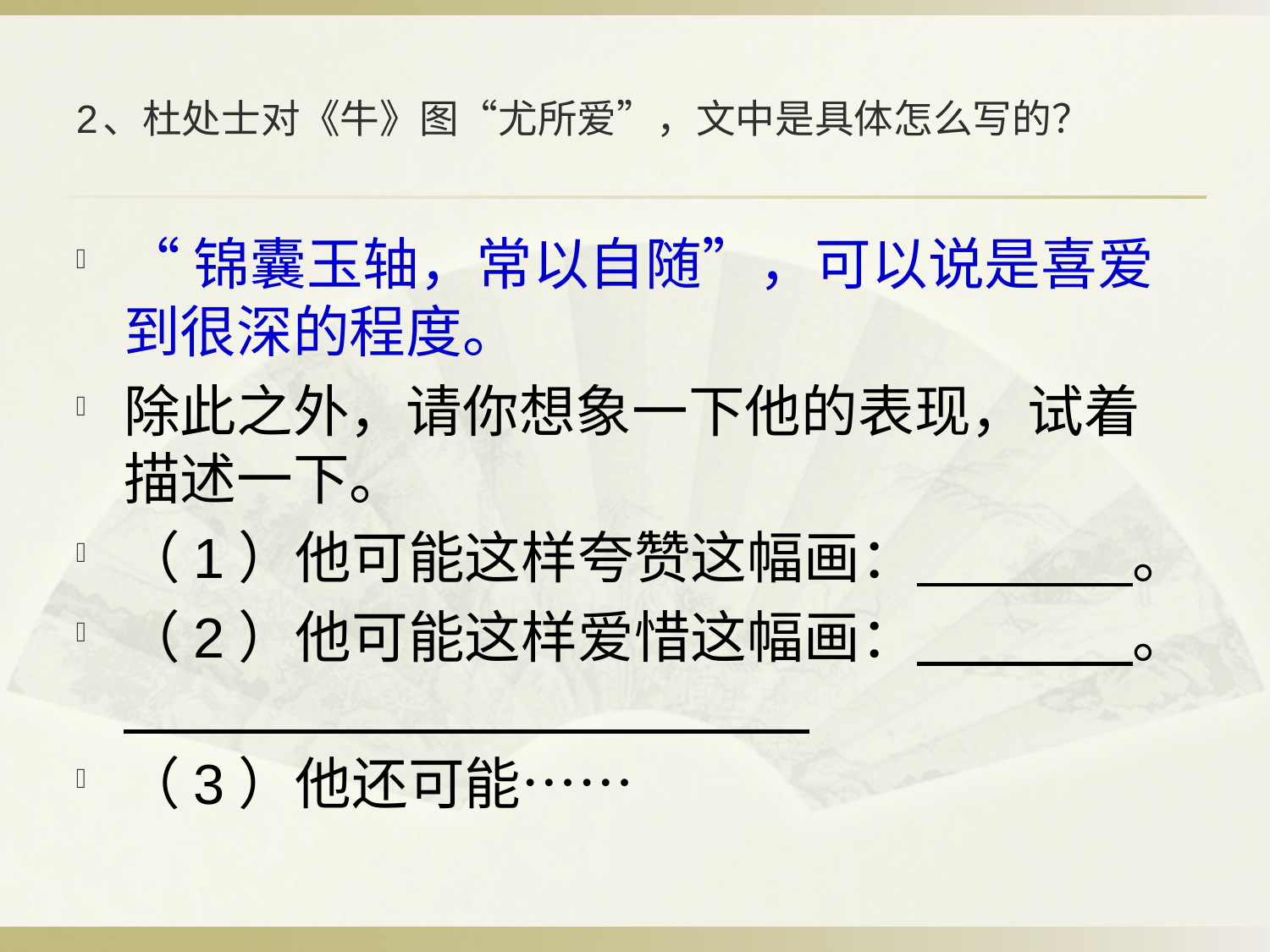

# 2、杜处士对《牛》图“尤所爱”，文中是具体怎么写的？
“锦囊玉轴，常以自随”，可以说是喜爱到很深的程度。
除此之外，请你想象一下他的表现，试着描述一下。
（1）他可能这样夸赞这幅画：                 。
（2）他可能这样爱惜这幅画：                 。
（3）他还可能……